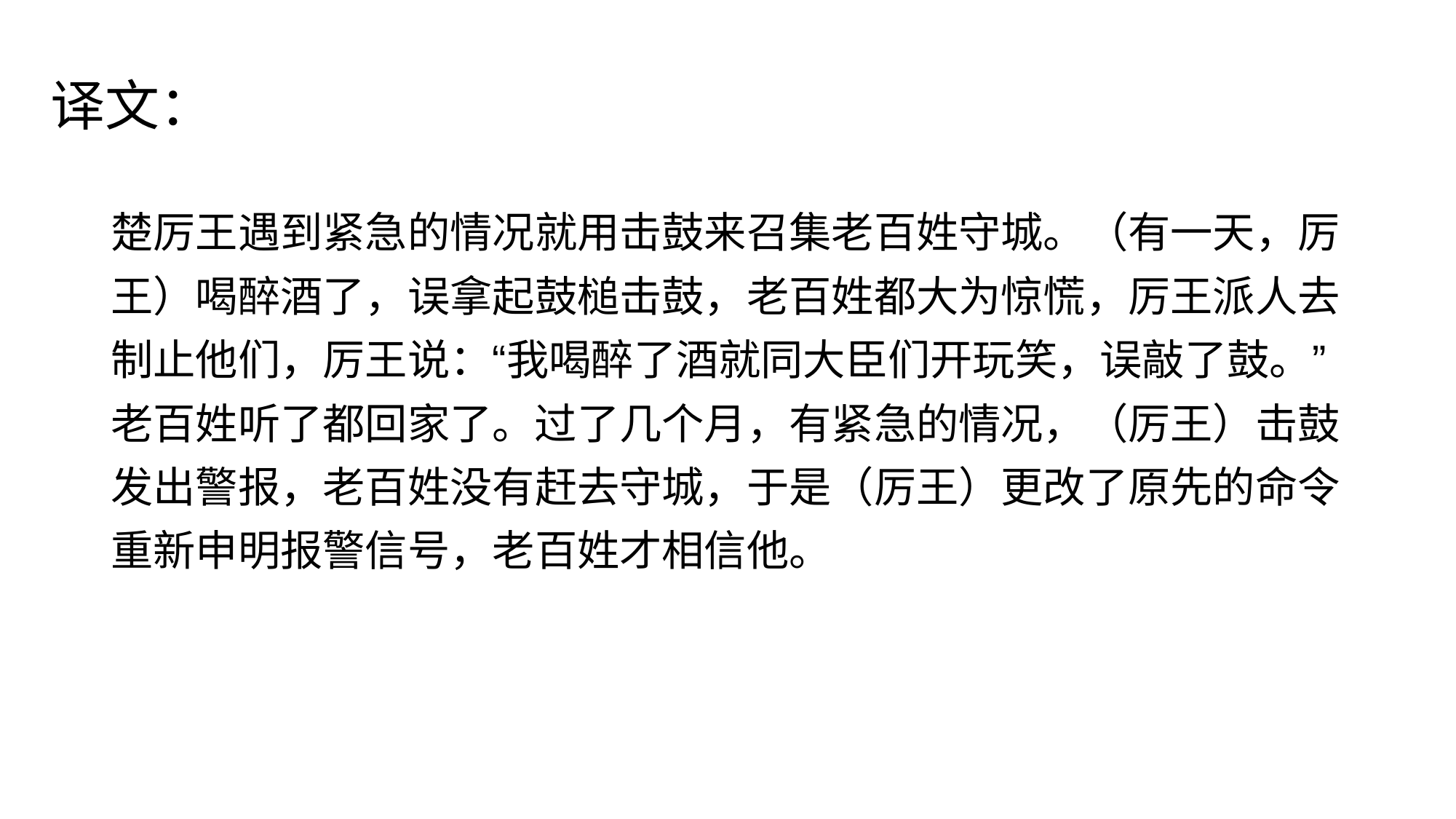

# 译文：
楚厉王遇到紧急的情况就用击鼓来召集老百姓守城。（有一天，厉王）喝醉酒了，误拿起鼓槌击鼓，老百姓都大为惊慌，厉王派人去制止他们，厉王说：“我喝醉了酒就同大臣们开玩笑，误敲了鼓。”老百姓听了都回家了。过了几个月，有紧急的情况，（厉王）击鼓发出警报，老百姓没有赶去守城，于是（厉王）更改了原先的命令重新申明报警信号，老百姓才相信他。